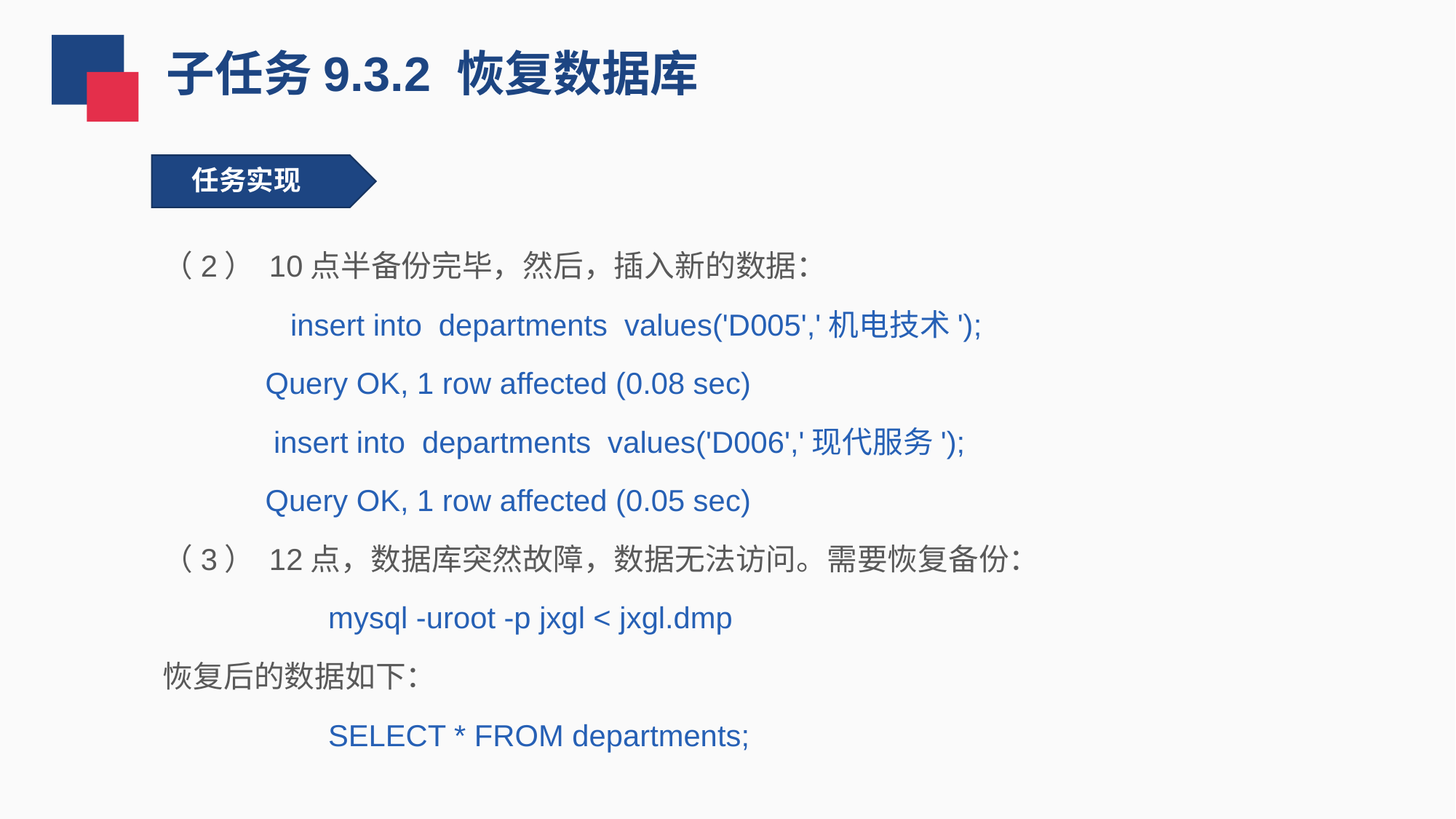

子任务9.3.2 恢复数据库

任务实现
（2） 10点半备份完毕，然后，插入新的数据：
   insert into  departments  values('D005','机电技术');
Query OK, 1 row affected (0.08 sec)
 insert into  departments  values('D006','现代服务');
Query OK, 1 row affected (0.05 sec)
（3） 12点，数据库突然故障，数据无法访问。需要恢复备份：
 mysql -uroot -p jxgl < jxgl.dmp
恢复后的数据如下：
 SELECT * FROM departments;